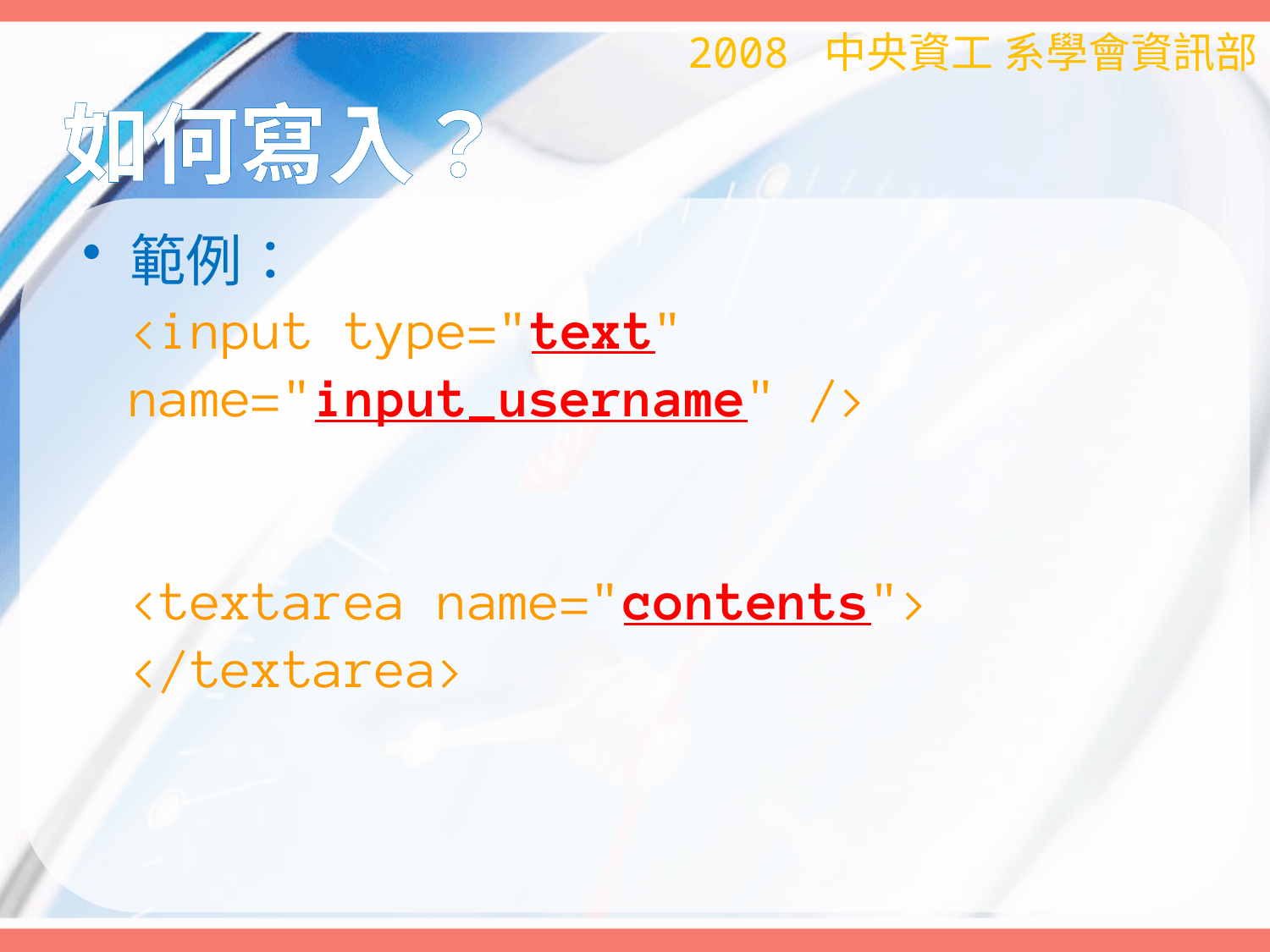

2008 中央資工 系學會資訊部
# 如何寫入？

範例：
<input type="text" name="input_username" />
<textarea name="contents">
</textarea>